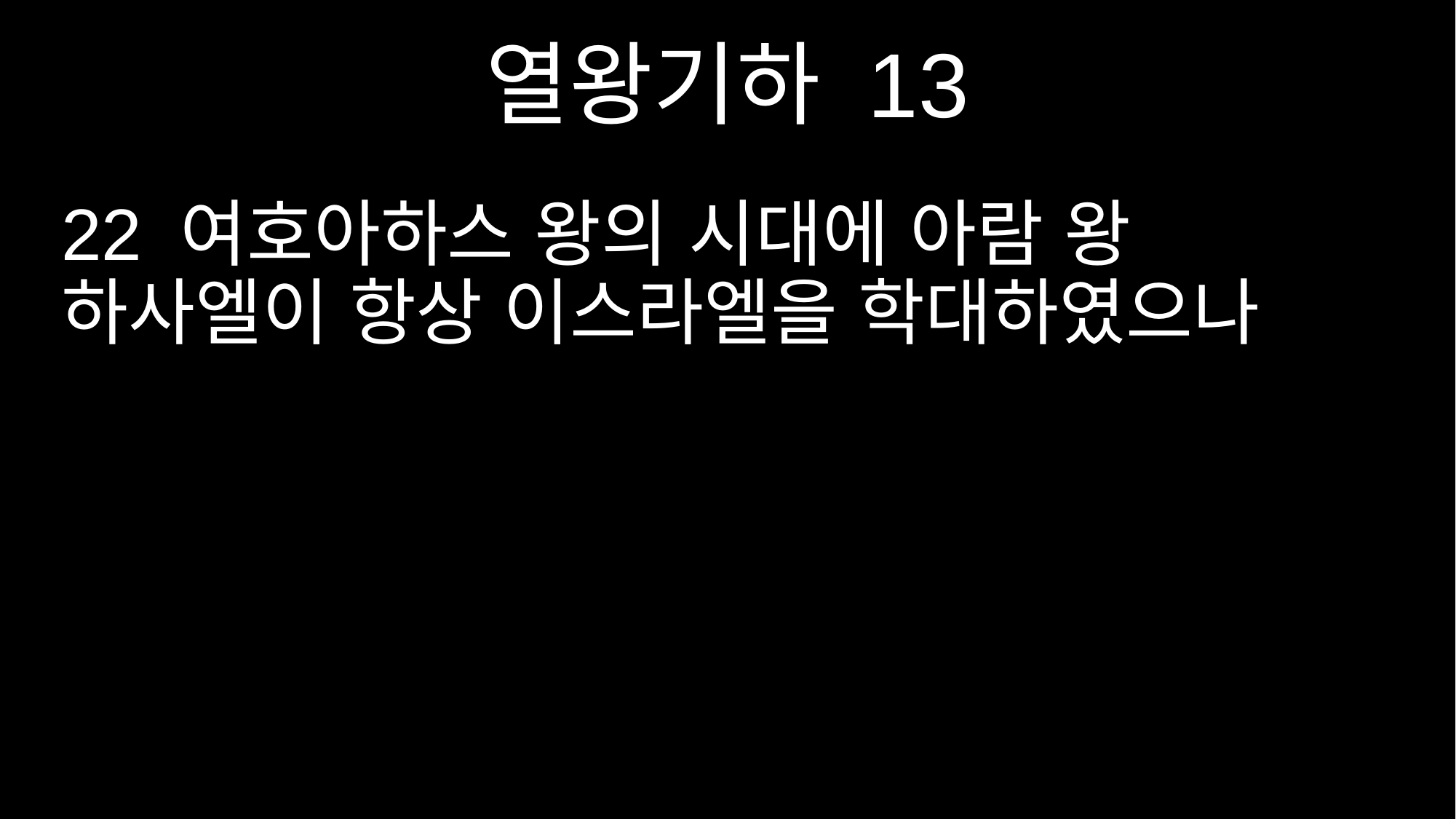

열왕기하 13
22 여호아하스 왕의 시대에 아람 왕 하사엘이 항상 이스라엘을 학대하였으나